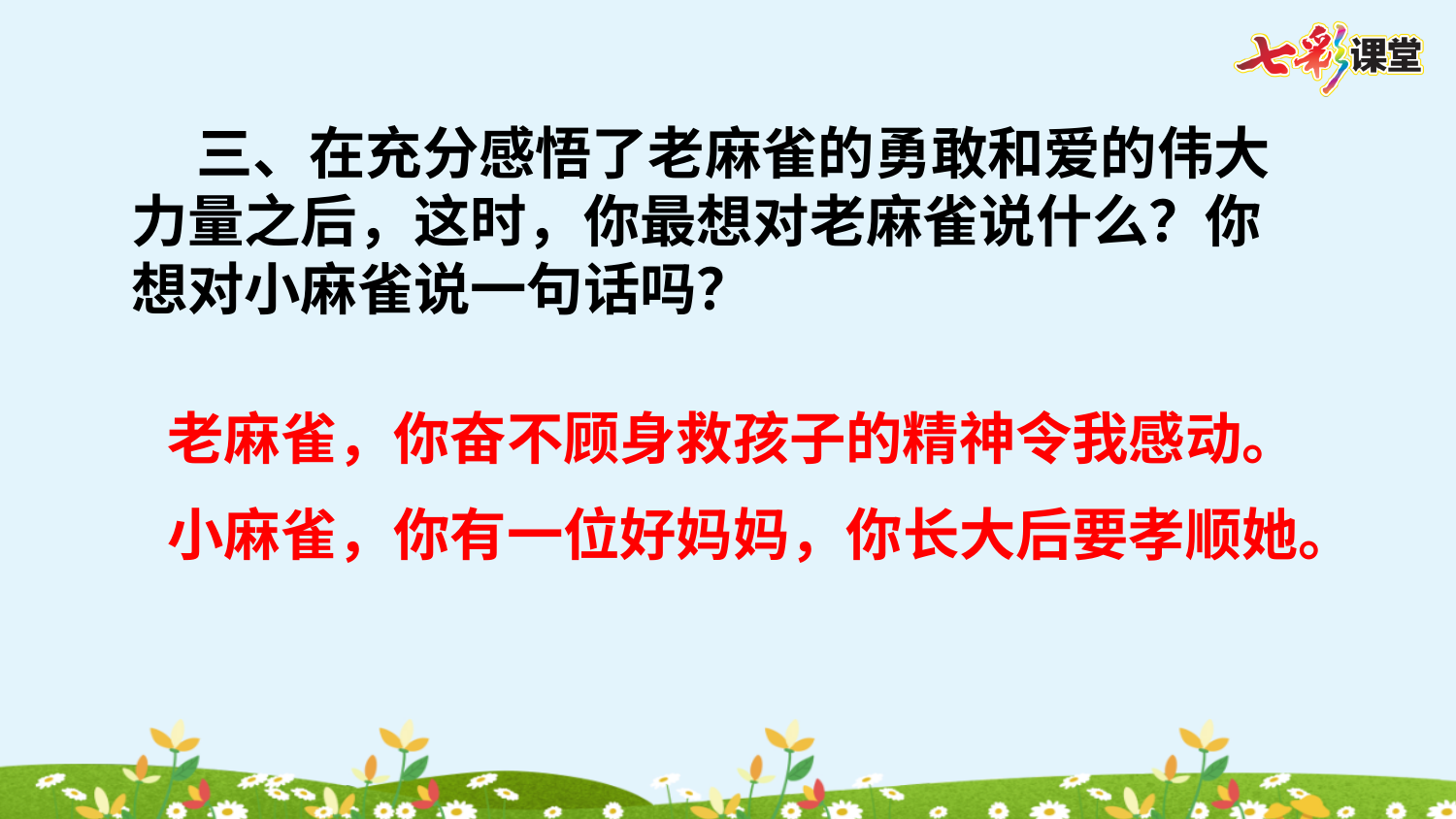

三、在充分感悟了老麻雀的勇敢和爱的伟大力量之后，这时，你最想对老麻雀说什么？你想对小麻雀说一句话吗？
老麻雀，你奋不顾身救孩子的精神令我感动。
小麻雀，你有一位好妈妈，你长大后要孝顺她。